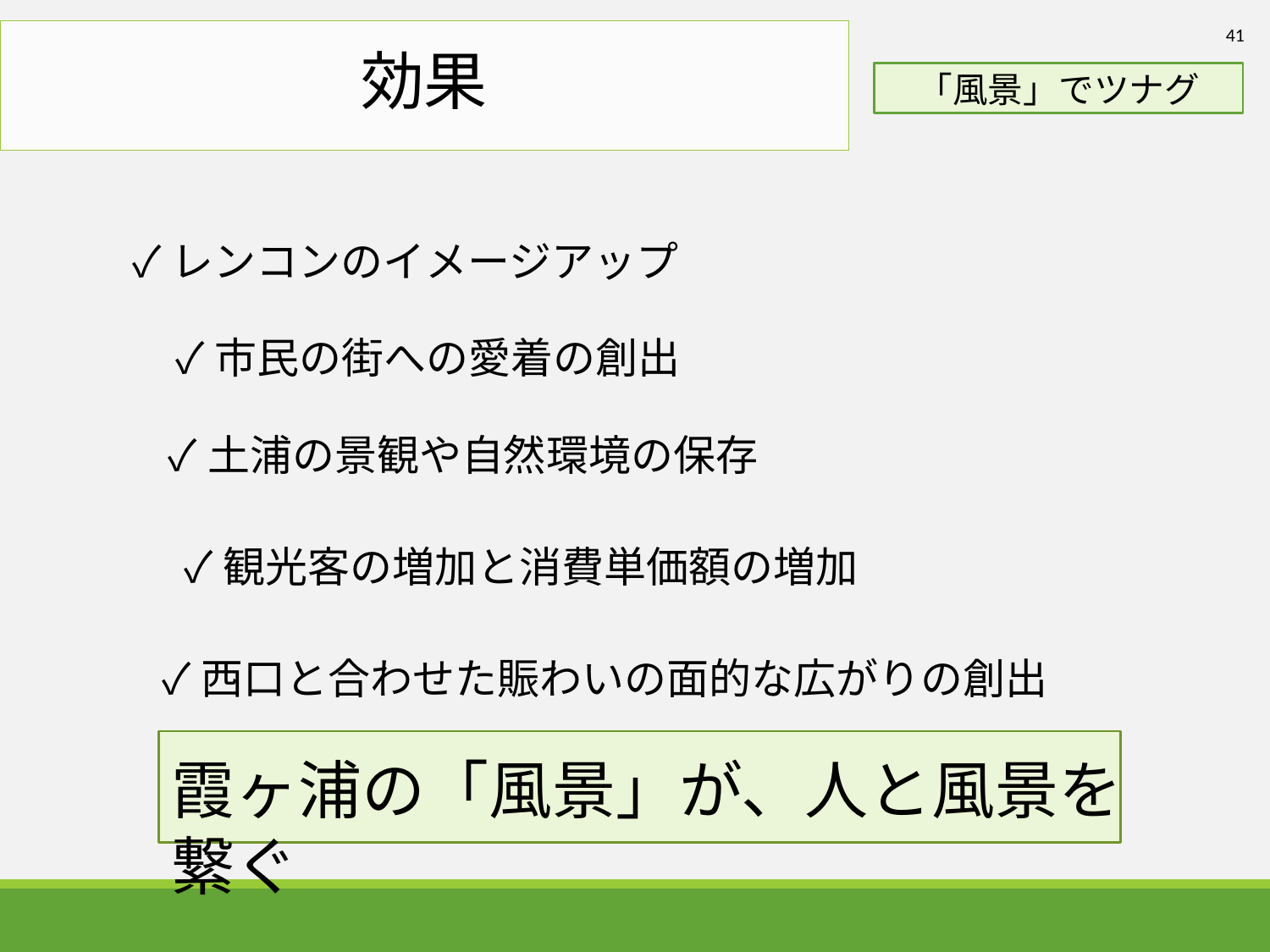

41
# 効果
「風景」でツナグ
✓レンコンのイメージアップ
✓市民の街への愛着の創出
✓土浦の景観や自然環境の保存
✓観光客の増加と消費単価額の増加

✓西口と合わせた賑わいの面的な広がりの創出

霞ヶ浦の「風景」が、人と風景を繋ぐ